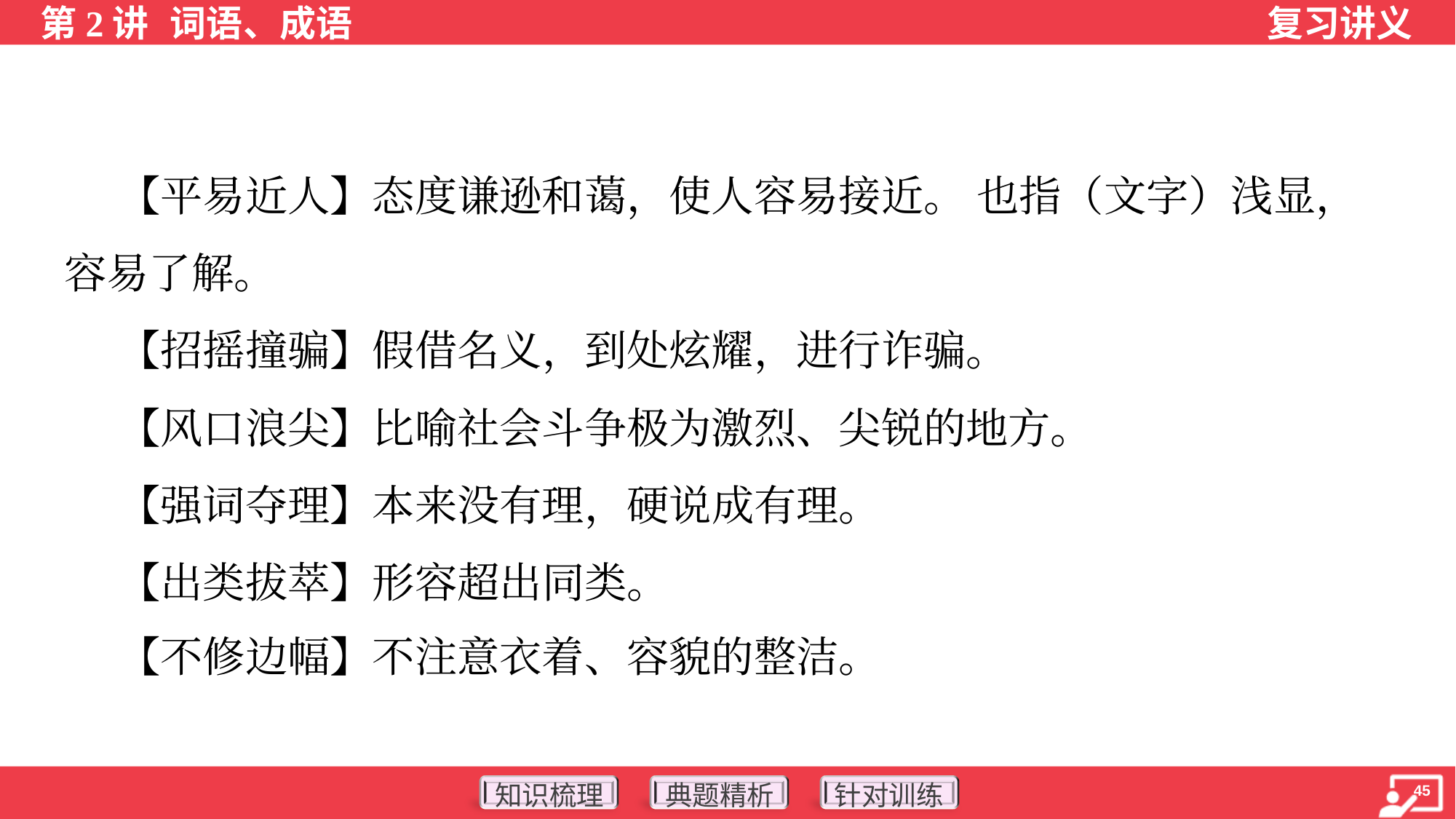

【平易近人】态度谦逊和蔼，使人容易接近。 也指（文字）浅显，
容易了解。
    【招摇撞骗】假借名义，到处炫耀，进行诈骗。
    【风口浪尖】比喻社会斗争极为激烈、尖锐的地方。
    【强词夺理】本来没有理，硬说成有理。
    【出类拔萃】形容超出同类。
    【不修边幅】不注意衣着、容貌的整洁。